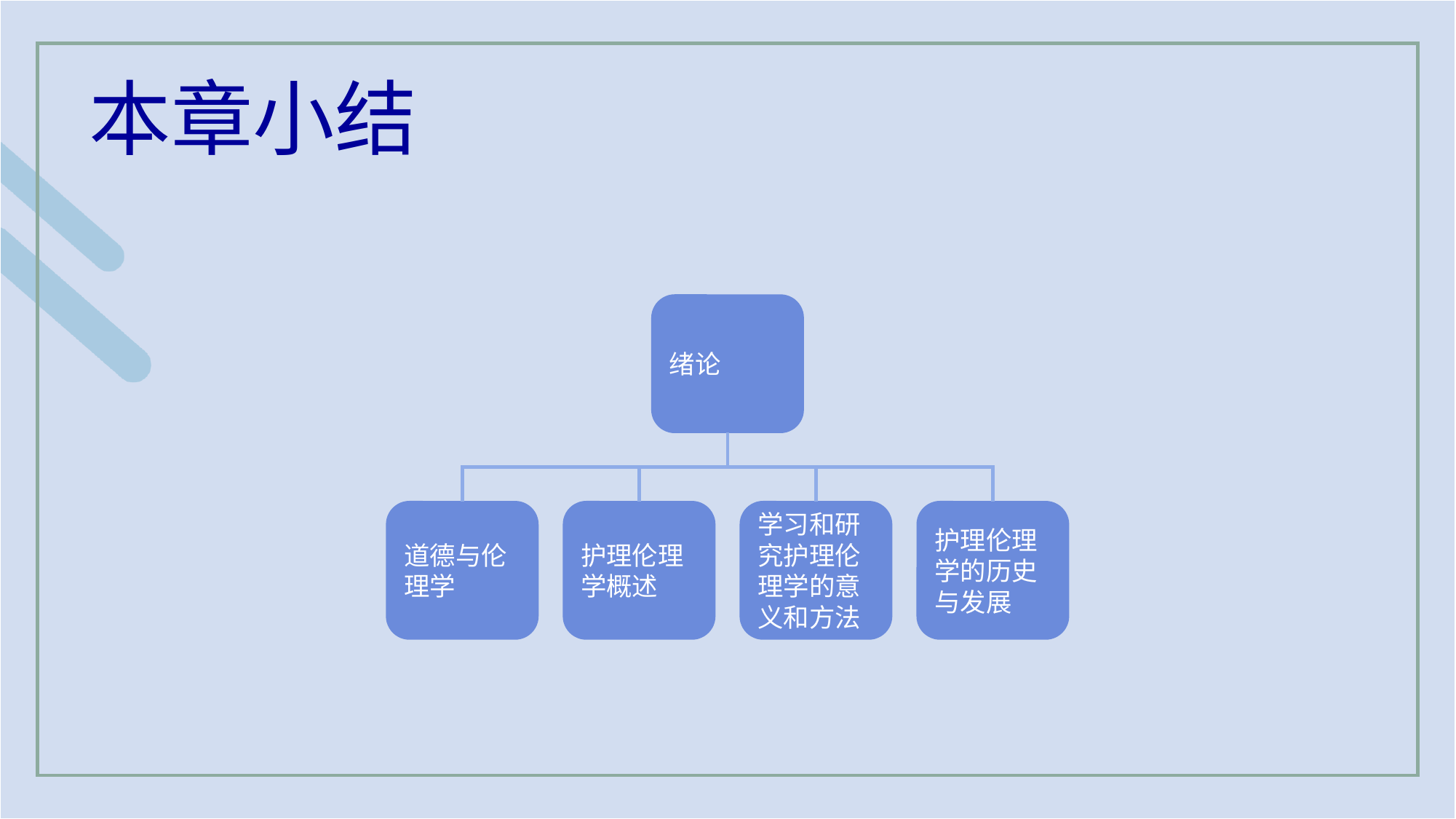

本章小结

绪论
道德与伦理学
护理伦理学概述
学习和研究护理伦理学的意义和方法
护理伦理学的历史与发展